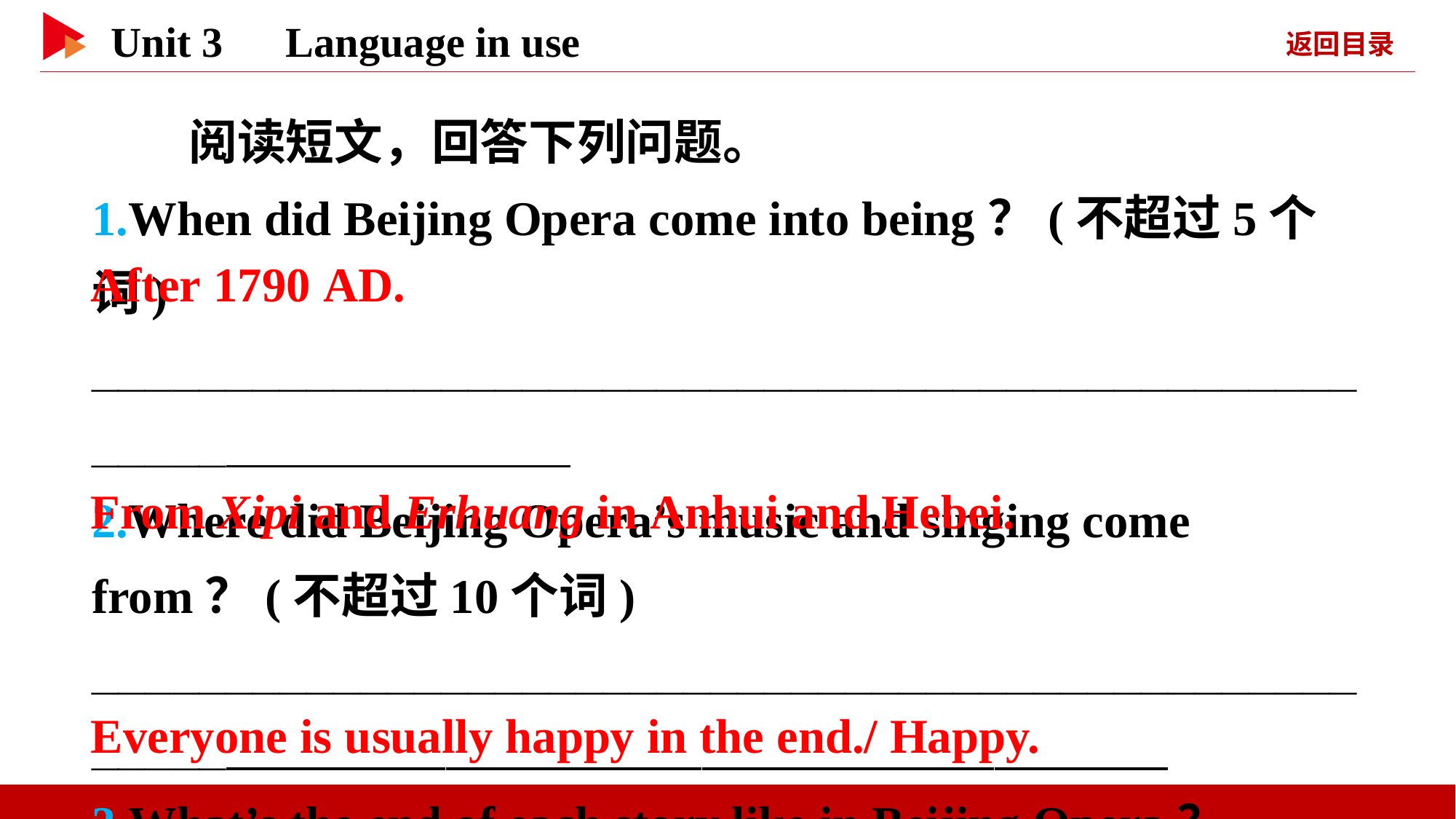

阅读短文，回答下列问题。
1.When did Beijing Opera come into being？(不超过5个词)
____________________________________________________
2.Where did Beijing Opera’s music and singing come from？(不超过10个词)
____________________________________________________
3.What’s the end of each story like in Beijing Opera？
(不超过10个词)
____________________________________________________
After 1790 AD.
From Xipi and Erhuang in Anhui and Hebei.
Everyone is usually happy in the end./ Happy.